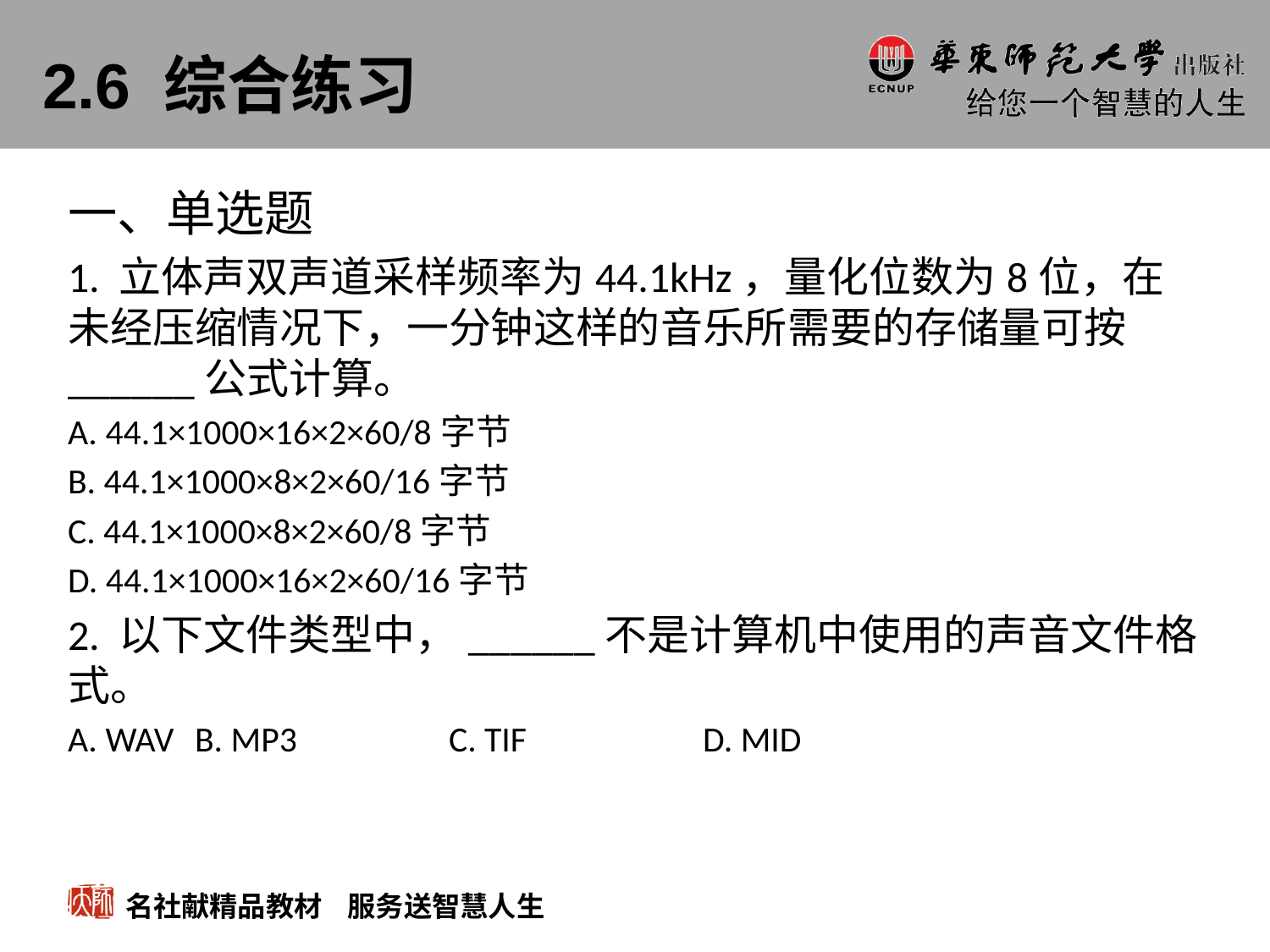

# 2.6 综合练习
一、单选题
1. 立体声双声道采样频率为44.1kHz，量化位数为8位，在未经压缩情况下，一分钟这样的音乐所需要的存储量可按______公式计算。
A. 44.1×1000×16×2×60/8字节
B. 44.1×1000×8×2×60/16字节
C. 44.1×1000×8×2×60/8字节
D. 44.1×1000×16×2×60/16字节
2. 以下文件类型中，______不是计算机中使用的声音文件格式。
A. WAV	B. MP3		C. TIF		D. MID